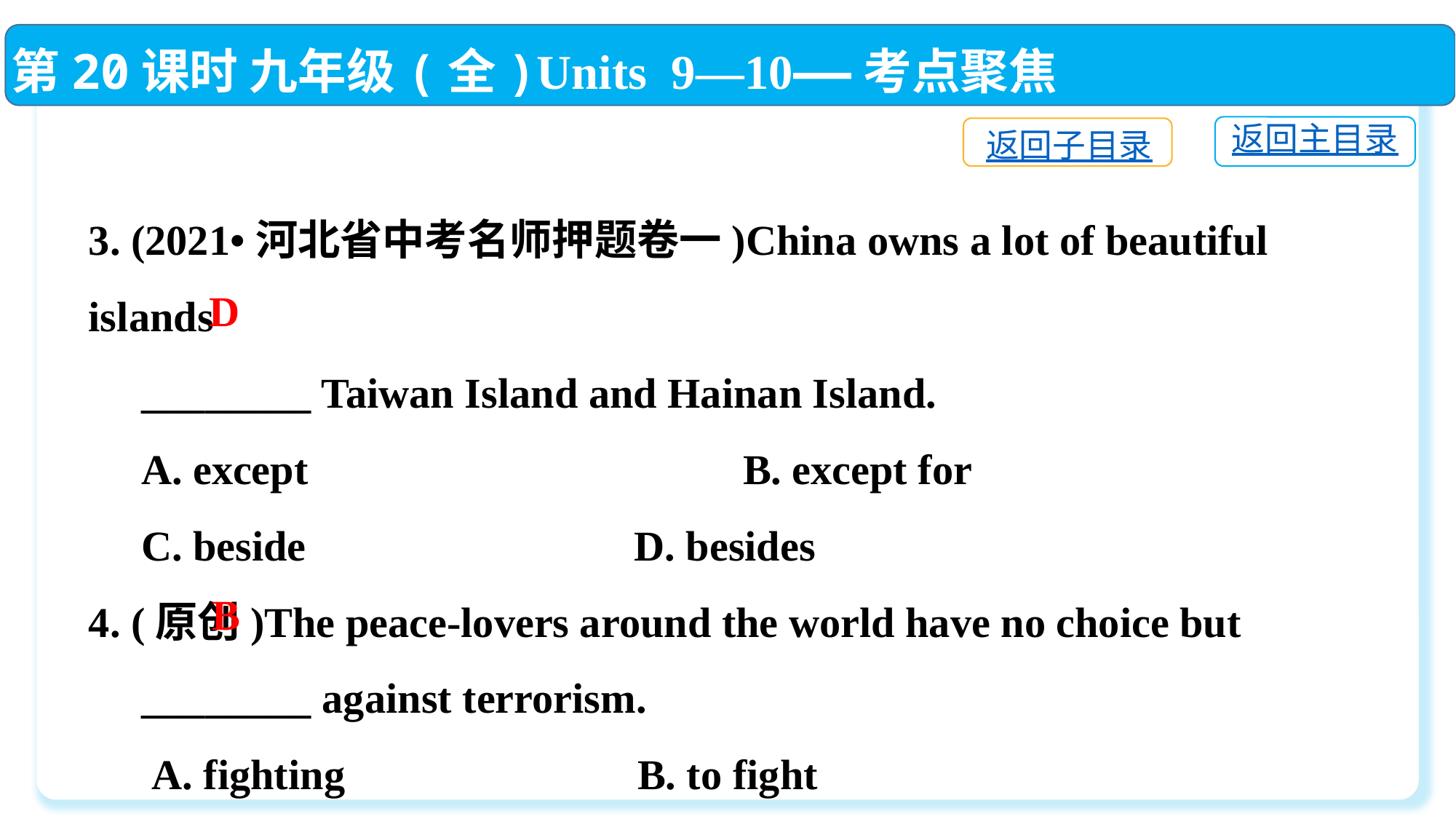

第20课时 九年级(全)Units  9—10——考点聚焦

返回主目录

返回子目录
3. (2021•河北省中考名师押题卷一)China owns a lot of beautiful islands
     ________ Taiwan Island and Hainan Island.
     A. except	                               B. except for
     C. beside                     	D. besides
4. (原创)The peace-lovers around the world have no choice but
     ________ against terrorism.
      A. fighting	                     B. to fight
      C. fight	                               D. fought

D
B